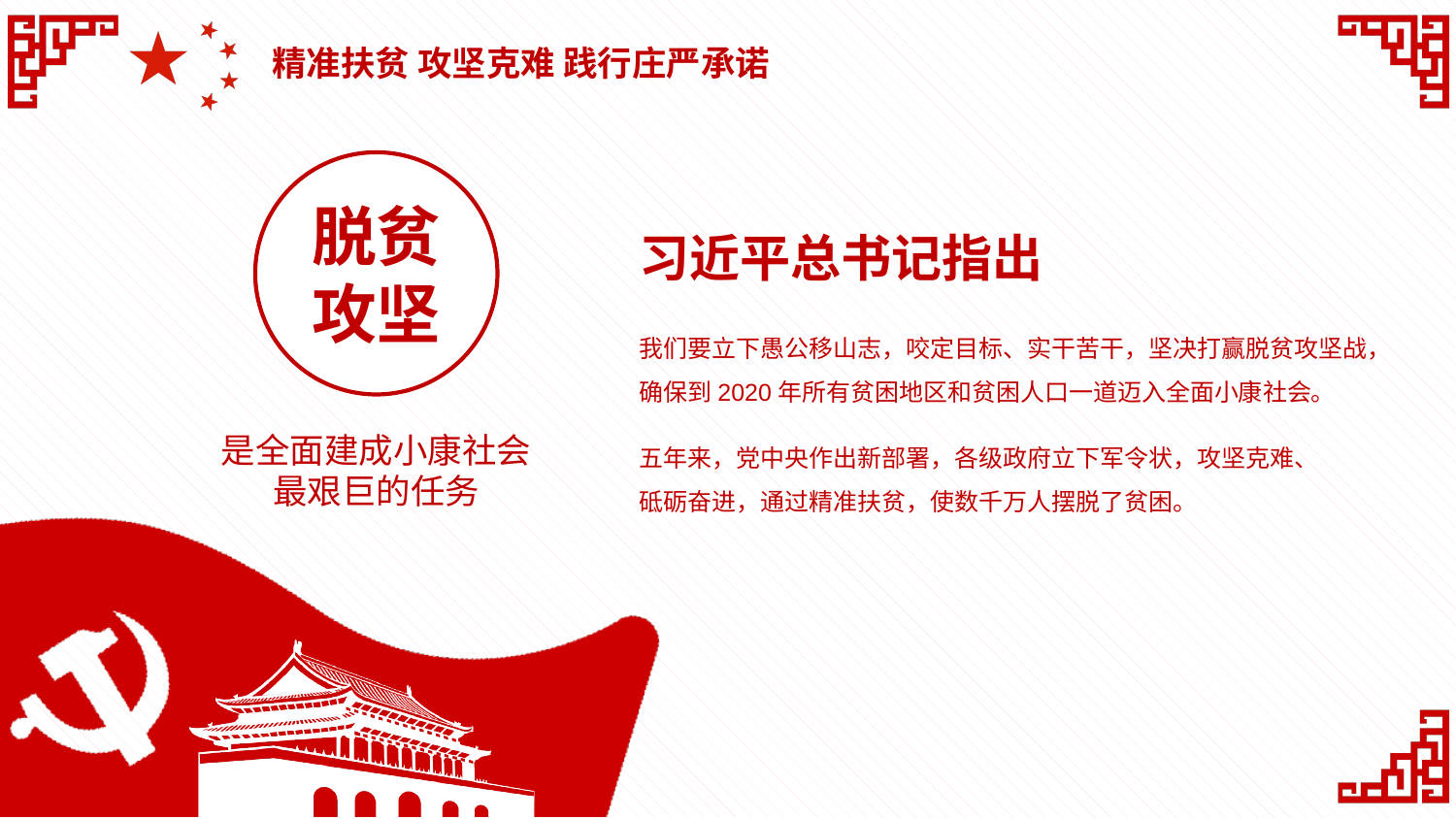

精准扶贫 攻坚克难 践行庄严承诺

脱贫
攻坚
习近平总书记指出
我们要立下愚公移山志，咬定目标、实干苦干，坚决打赢脱贫攻坚战，确保到2020年所有贫困地区和贫困人口一道迈入全面小康社会。
是全面建成小康社会最艰巨的任务
五年来，党中央作出新部署，各级政府立下军令状，攻坚克难、砥砺奋进，通过精准扶贫，使数千万人摆脱了贫困。